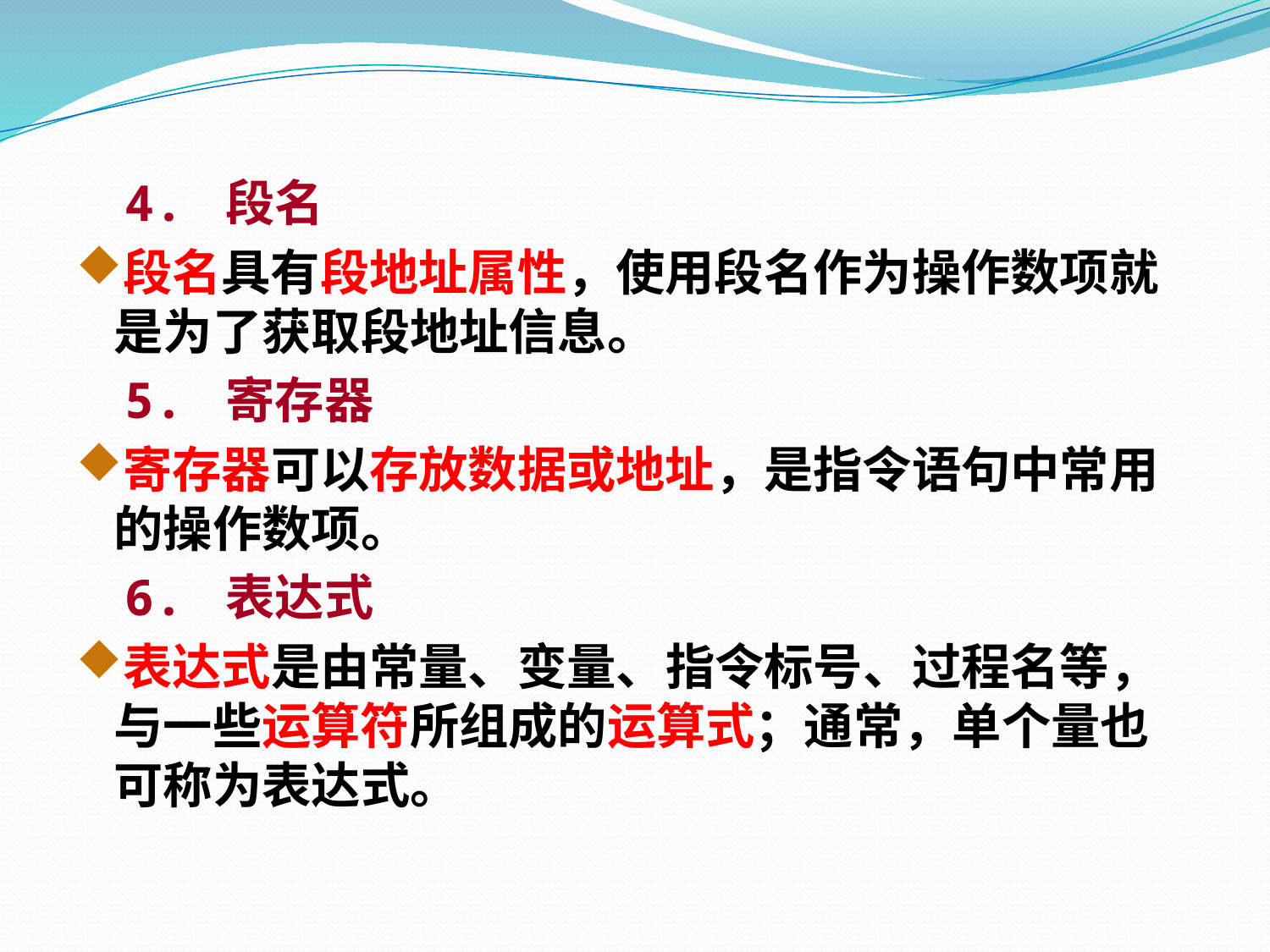

4. 段名
段名具有段地址属性，使用段名作为操作数项就是为了获取段地址信息。
    5. 寄存器
寄存器可以存放数据或地址，是指令语句中常用的操作数项。
    6. 表达式
表达式是由常量、变量、指令标号、过程名等，与一些运算符所组成的运算式；通常，单个量也可称为表达式。